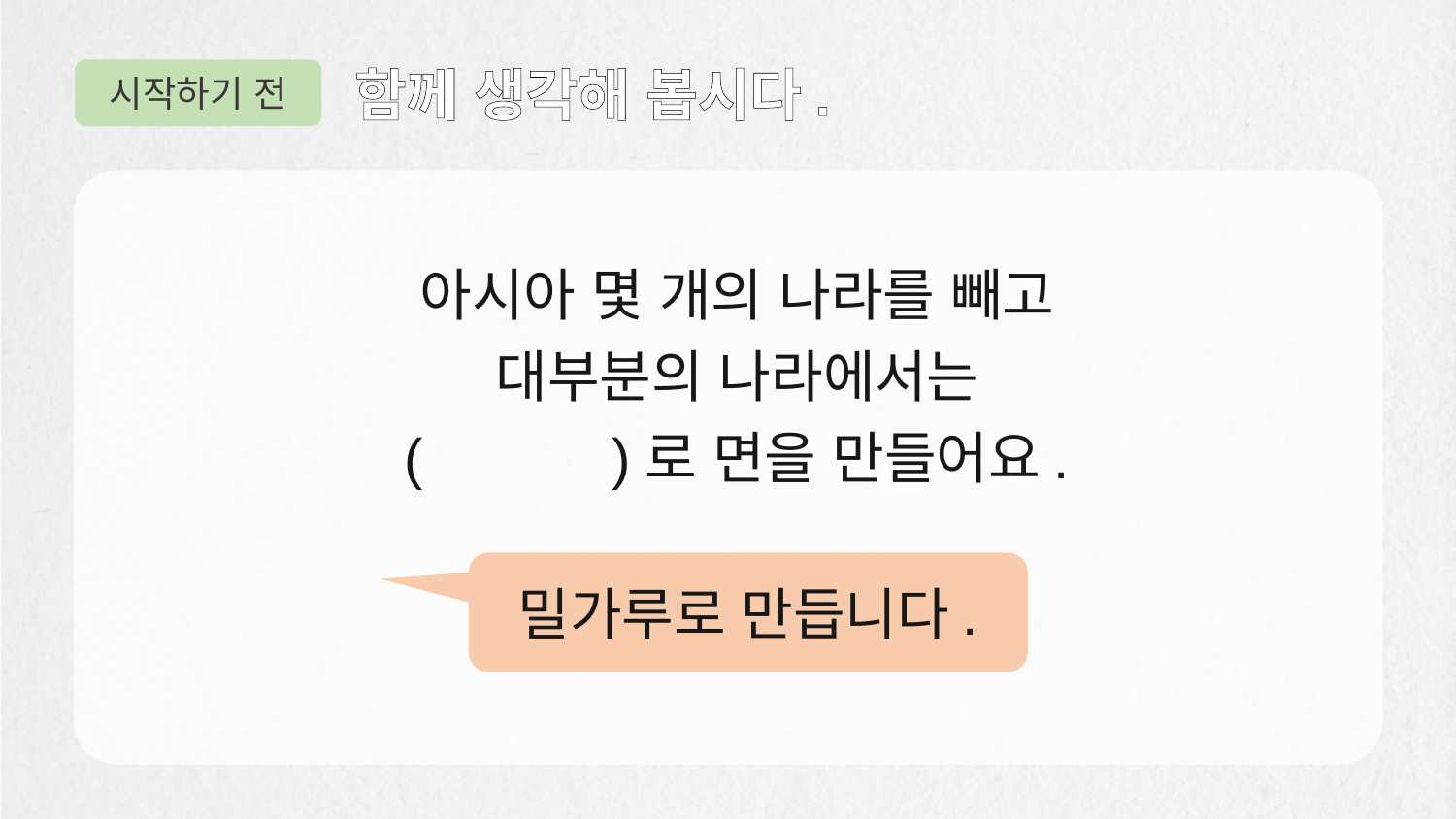

시작하기 전
함께 생각해 봅시다.
아시아 몇 개의 나라를 빼고
대부분의 나라에서는
(            )로 면을 만들어요.
밀가루로 만듭니다.